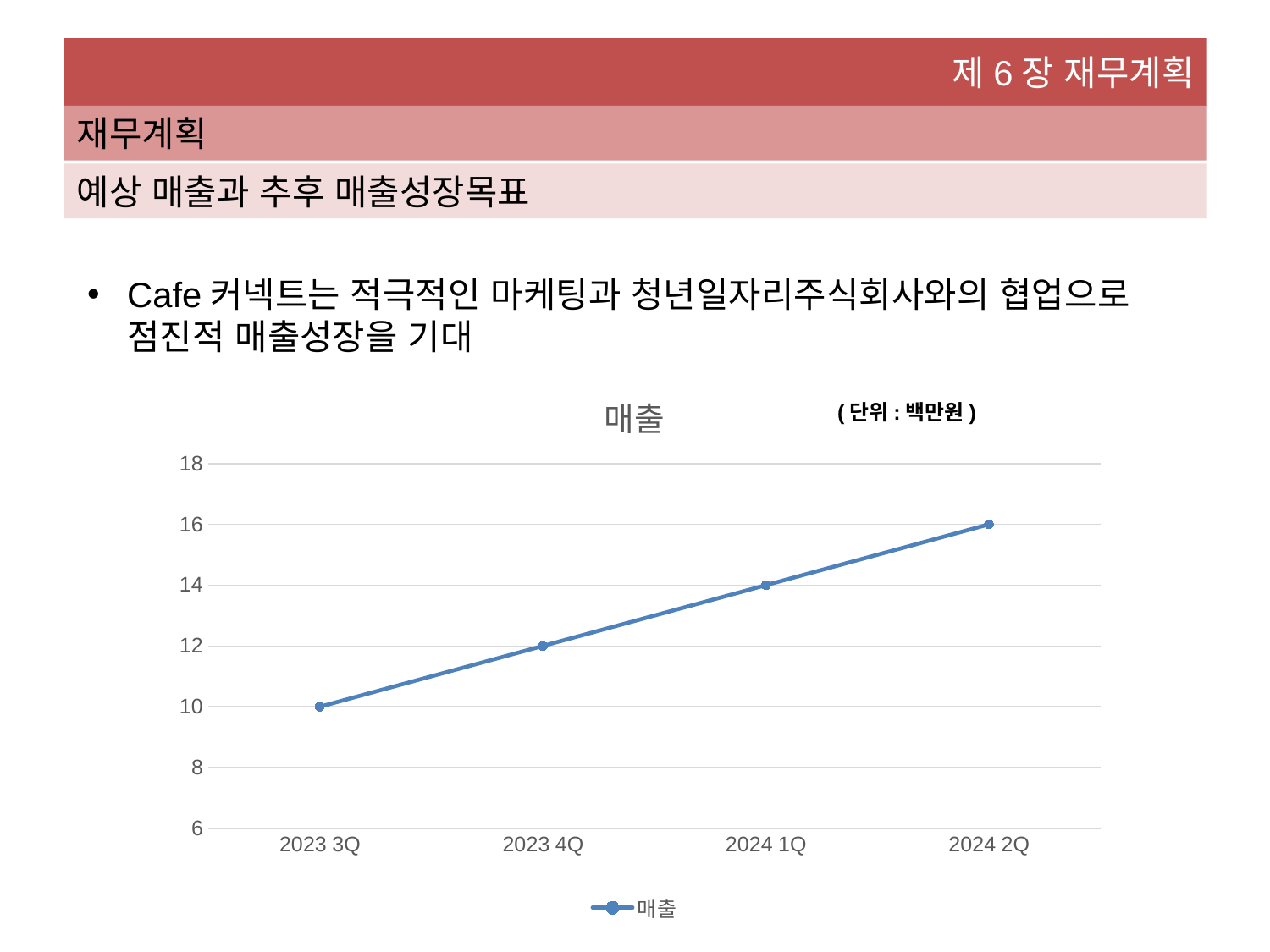

제6장 재무계획
재무계획
예상 매출과 추후 매출성장목표
Cafe커넥트는 적극적인 마케팅과 청년일자리주식회사와의 협업으로 점진적 매출성장을 기대

### Chart:

| Category | 매출 |
|---|---|
| 2023 3Q | 10.0 |
| 2023 4Q | 12.0 |
| 2024 1Q | 14.0 |
| 2024 2Q | 16.0 |
(단위:백만원)